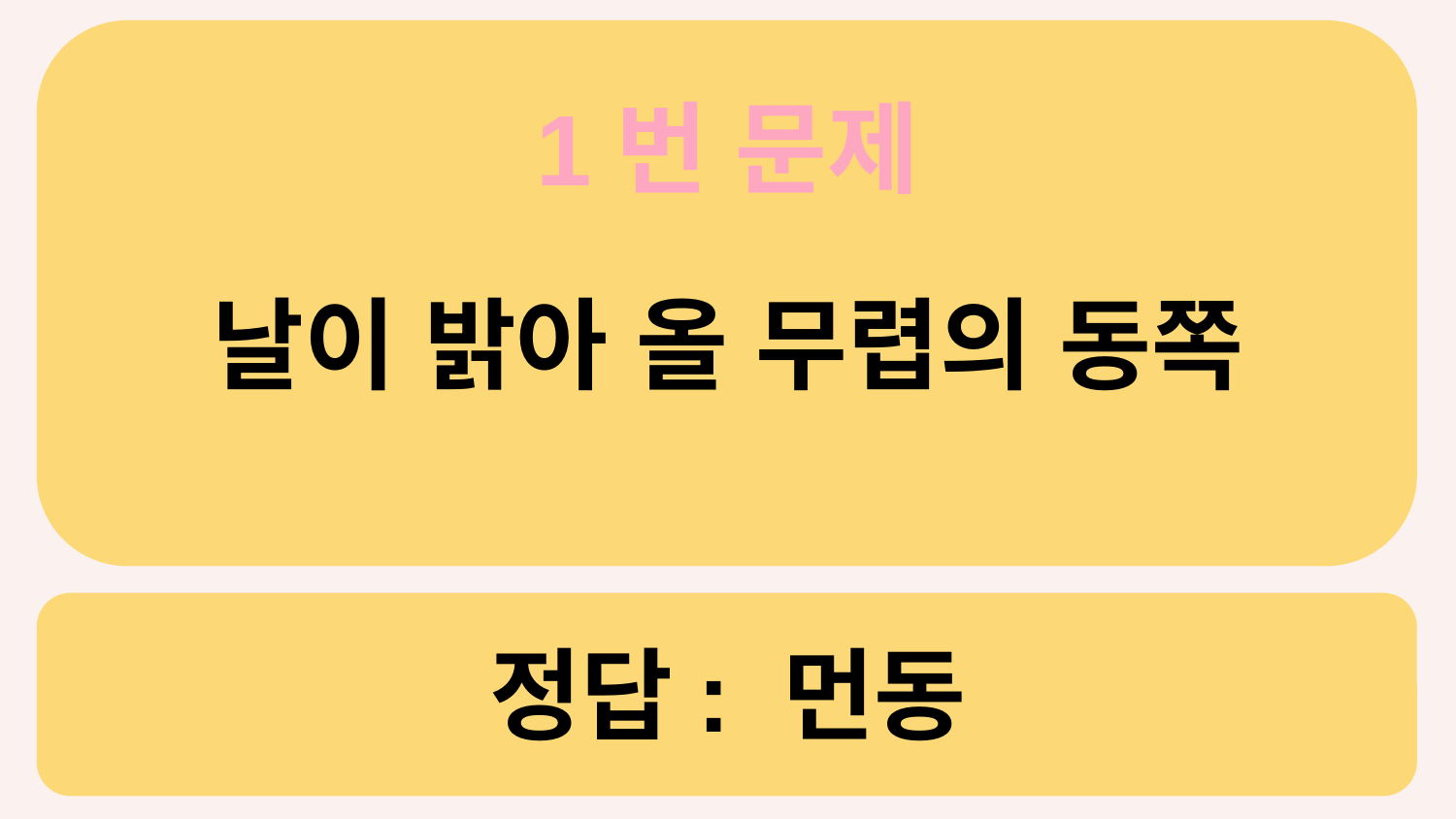

1번 문제
날이 밝아 올 무렵의 동쪽

# 정답: 먼동